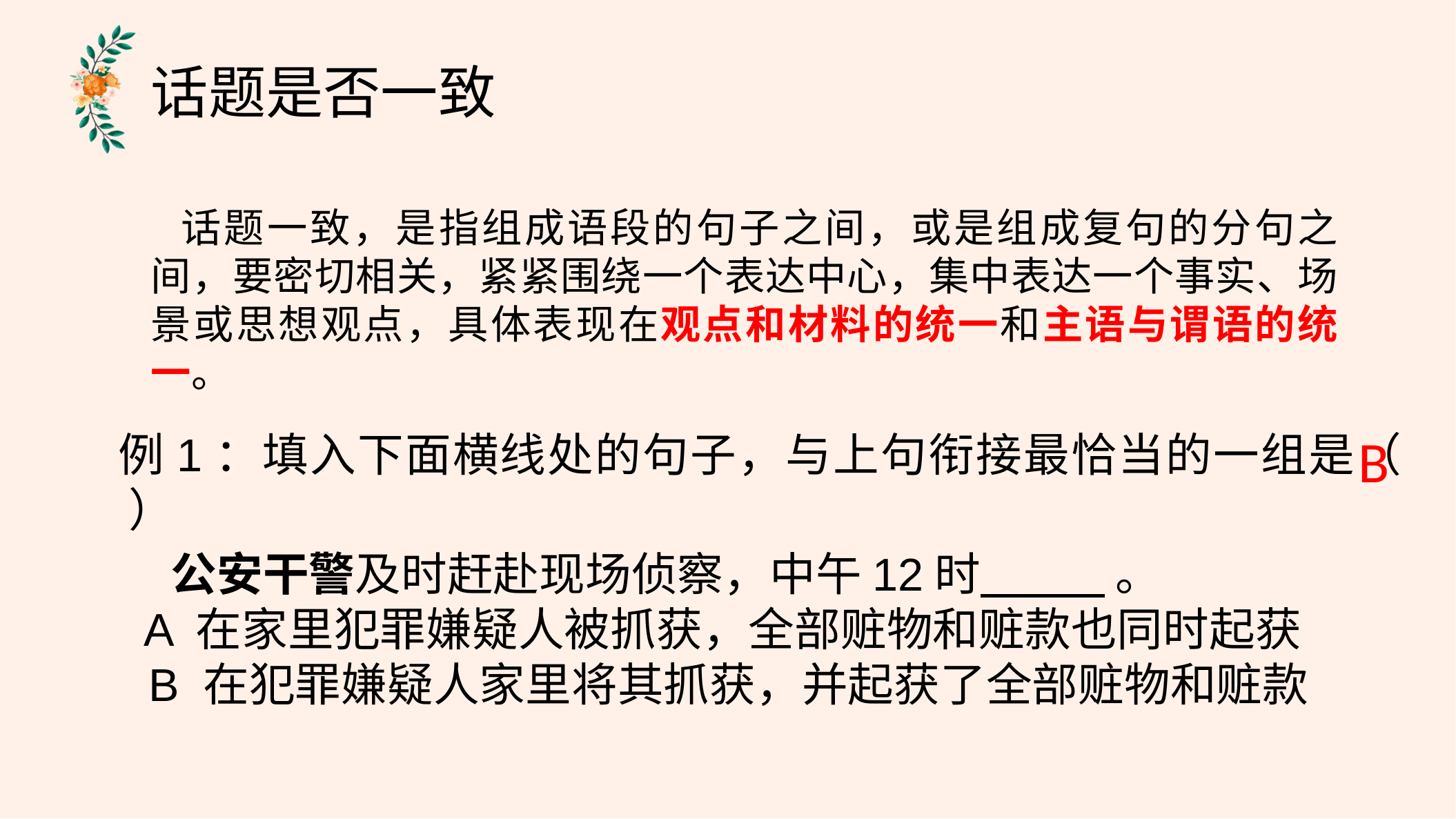

话题是否一致
话题一致，是指组成语段的句子之间，或是组成复句的分句之间，要密切相关，紧紧围绕一个表达中心，集中表达一个事实、场景或思想观点，具体表现在观点和材料的统一和主语与谓语的统一。
B
例1：填入下面横线处的句子，与上句衔接最恰当的一组是（  ）
    公安干警及时赶赴现场侦察，中午12时             。
  A 在家里犯罪嫌疑人被抓获，全部赃物和赃款也同时起获
B 在犯罪嫌疑人家里将其抓获，并起获了全部赃物和赃款